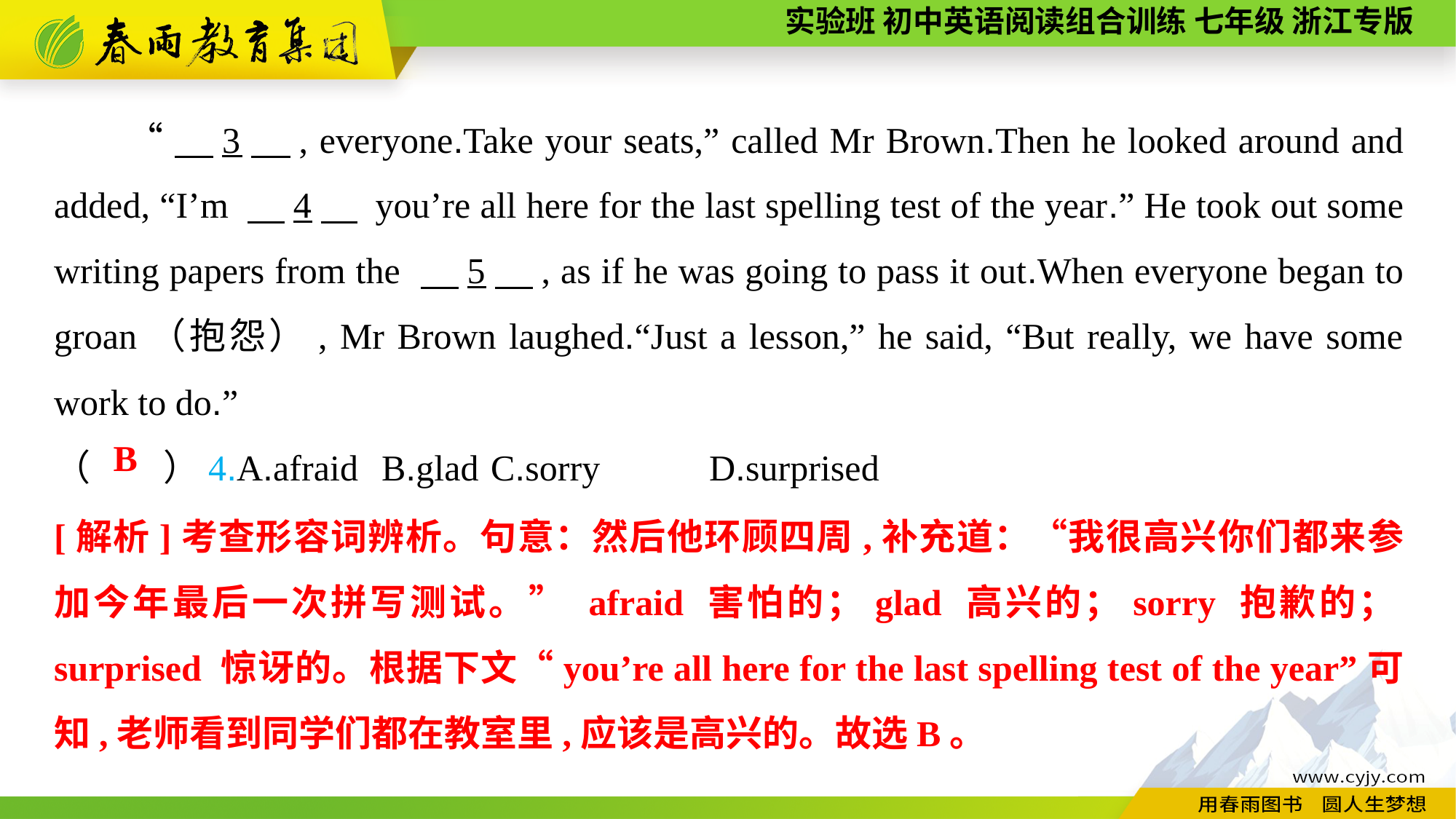

“　3　, everyone.Take your seats,” called Mr Brown.Then he looked around and added, “I’m 　4　 you’re all here for the last spelling test of the year.” He took out some writing papers from the 　5　, as if he was going to pass it out.When everyone began to groan（抱怨）, Mr Brown laughed.“Just a lesson,” he said, “But really, we have some work to do.”
（　　）4.A.afraid	B.glad	C.sorry	D.surprised
B
[解析]考查形容词辨析。句意：然后他环顾四周,补充道：“我很高兴你们都来参加今年最后一次拼写测试。” afraid 害怕的；glad 高兴的；sorry 抱歉的；surprised 惊讶的。根据下文“you’re all here for the last spelling test of the year”可知,老师看到同学们都在教室里,应该是高兴的。故选B。